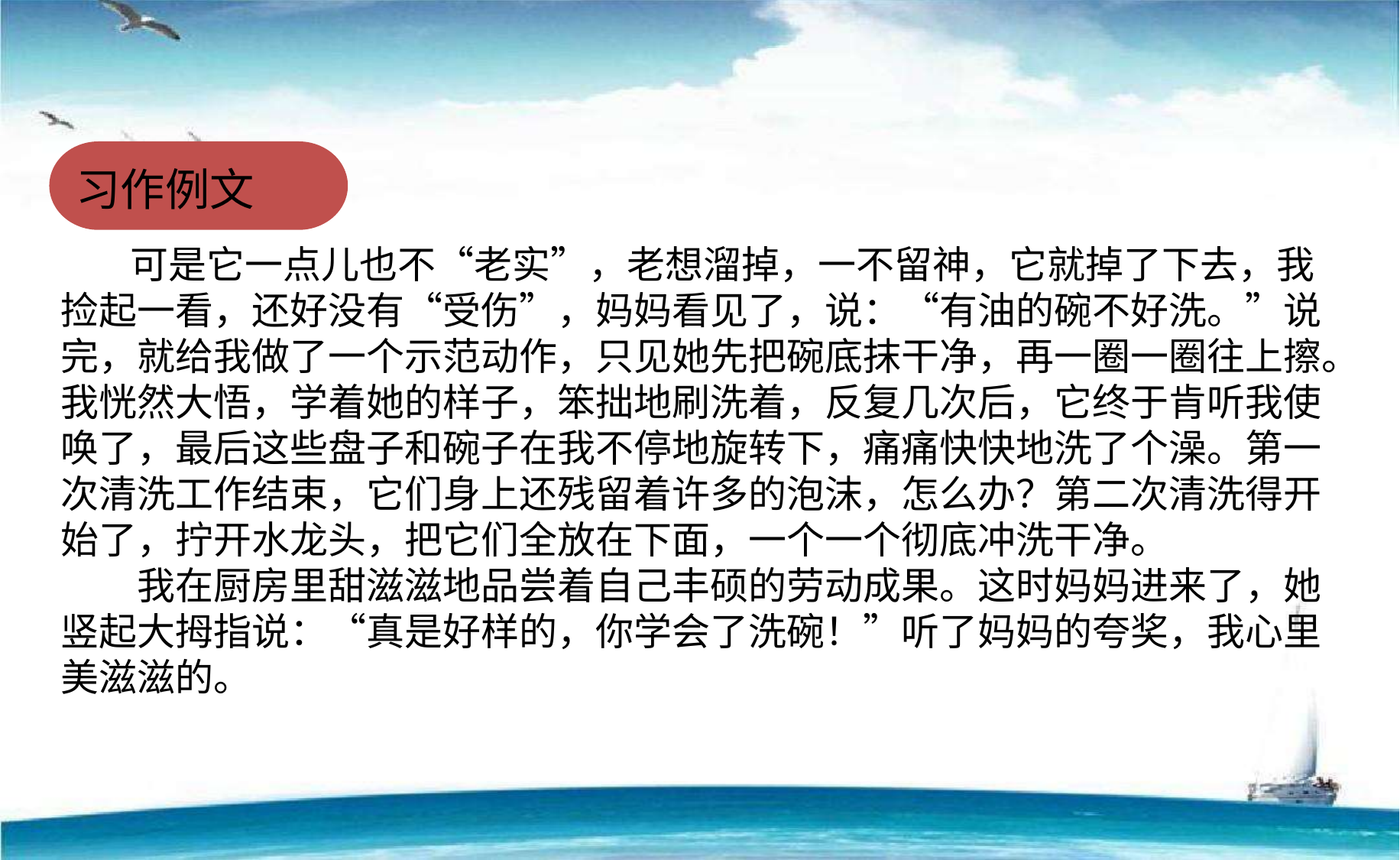

习作例文
       可是它一点儿也不“老实”，老想溜掉，一不留神，它就掉了下去，我捡起一看，还好没有“受伤”，妈妈看见了，说：“有油的碗不好洗。”说完，就给我做了一个示范动作，只见她先把碗底抹干净，再一圈一圈往上擦。我恍然大悟，学着她的样子，笨拙地刷洗着，反复几次后，它终于肯听我使唤了，最后这些盘子和碗子在我不停地旋转下，痛痛快快地洗了个澡。第一次清洗工作结束，它们身上还残留着许多的泡沫，怎么办？第二次清洗得开始了，拧开水龙头，把它们全放在下面，一个一个彻底冲洗干净。
　　我在厨房里甜滋滋地品尝着自己丰硕的劳动成果。这时妈妈进来了，她竖起大拇指说：“真是好样的，你学会了洗碗！”听了妈妈的夸奖，我心里美滋滋的。